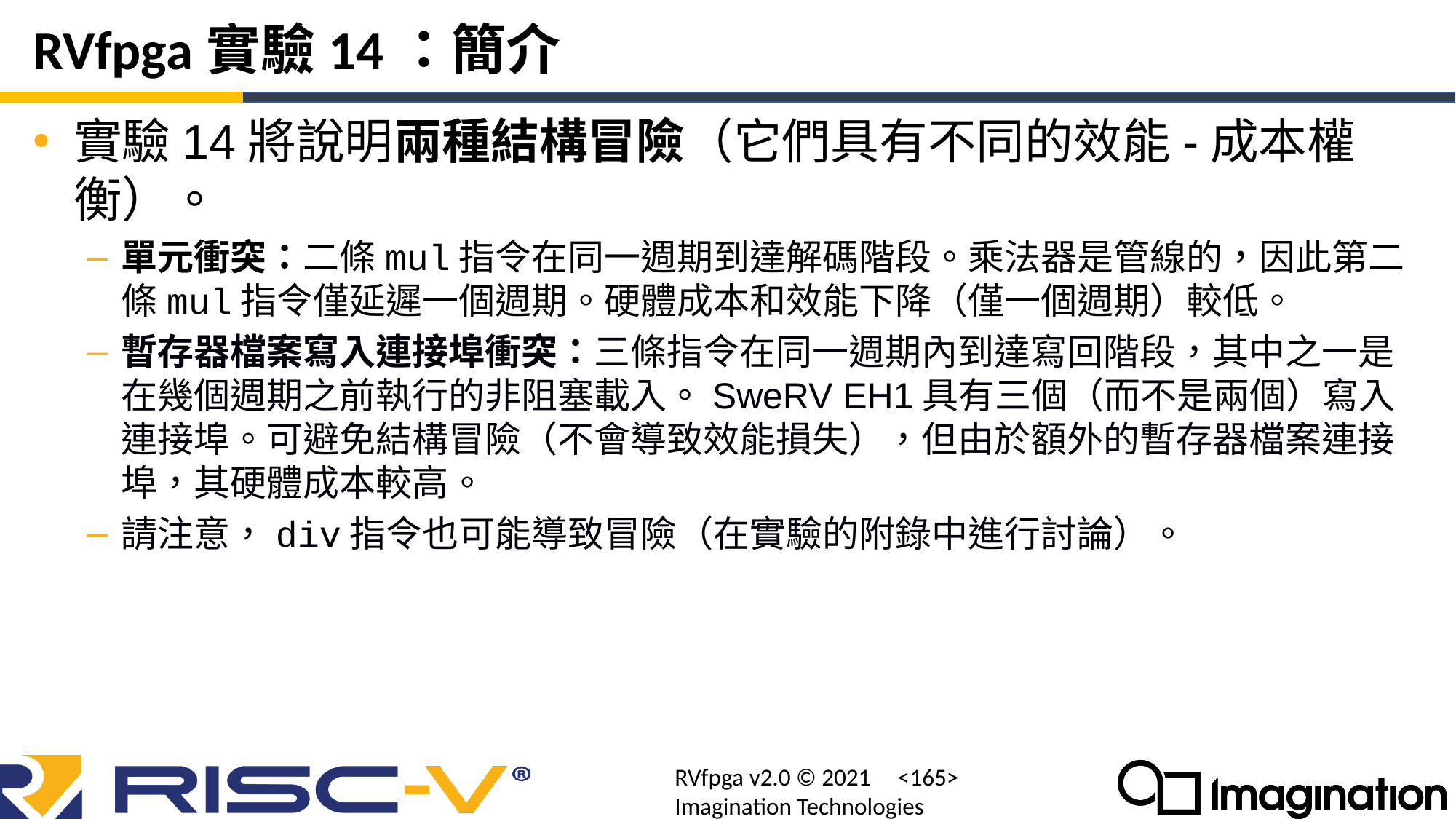

# RVfpga實驗14：簡介
實驗14將說明兩種結構冒險（它們具有不同的效能-成本權衡）。
單元衝突：二條mul指令在同一週期到達解碼階段。乘法器是管線的，因此第二條mul指令僅延遲一個週期。硬體成本和效能下降（僅一個週期）較低。
暫存器檔案寫入連接埠衝突：三條指令在同一週期內到達寫回階段，其中之一是在幾個週期之前執行的非阻塞載入。SweRV EH1具有三個（而不是兩個）寫入連接埠。可避免結構冒險（不會導致效能損失），但由於額外的暫存器檔案連接埠，其硬體成本較高。
請注意，div指令也可能導致冒險（在實驗的附錄中進行討論）。